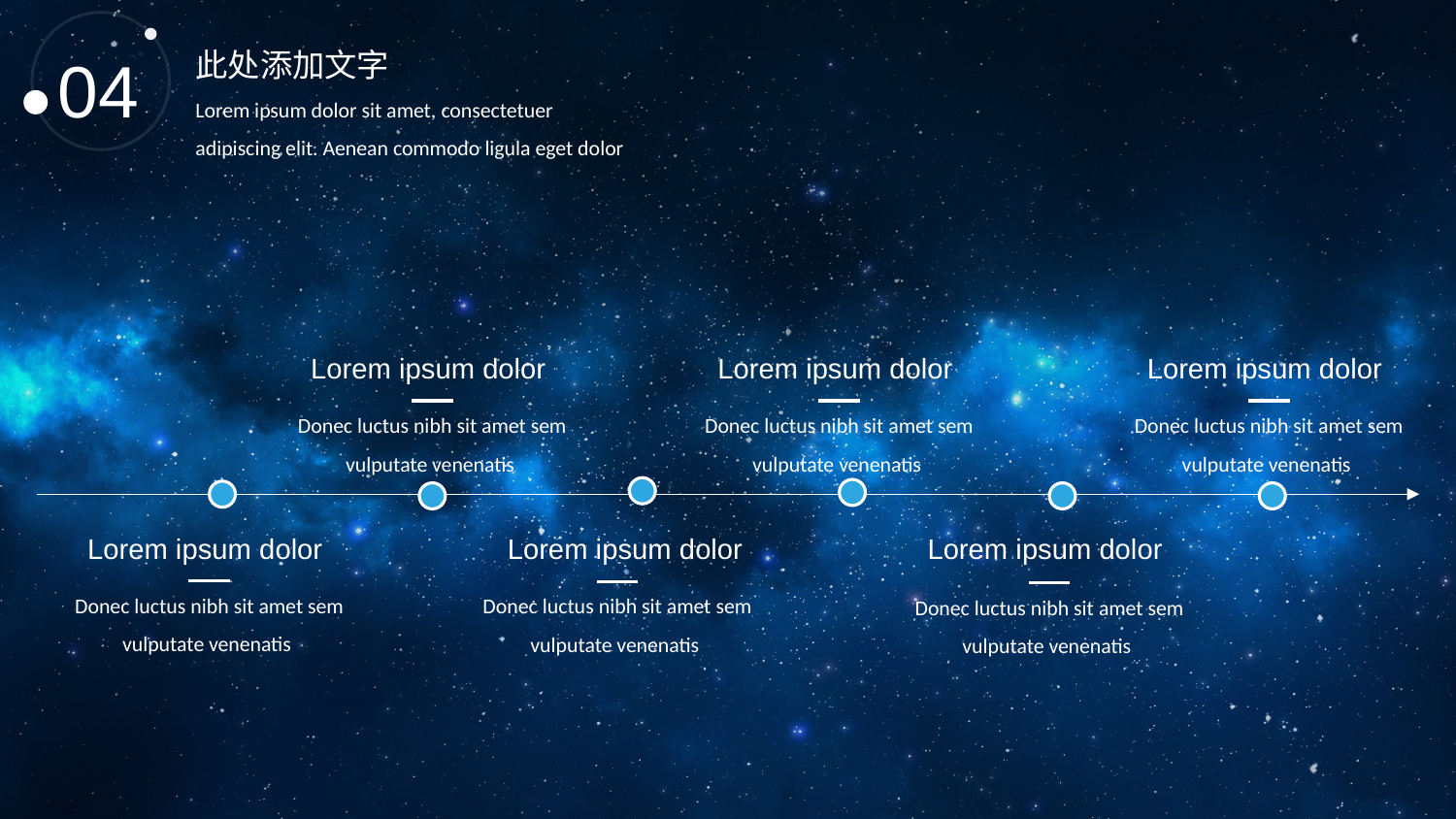

04
此处添加文字
Lorem ipsum dolor sit amet, consectetuer adipiscing elit. Aenean commodo ligula eget dolor
Lorem ipsum dolor
Lorem ipsum dolor
Lorem ipsum dolor
Donec luctus nibh sit amet sem vulputate venenatis
Donec luctus nibh sit amet sem vulputate venenatis
Donec luctus nibh sit amet sem vulputate venenatis

Lorem ipsum dolor
Lorem ipsum dolor
Lorem ipsum dolor
Donec luctus nibh sit amet sem vulputate venenatis
Donec luctus nibh sit amet sem vulputate venenatis
Donec luctus nibh sit amet sem vulputate venenatis